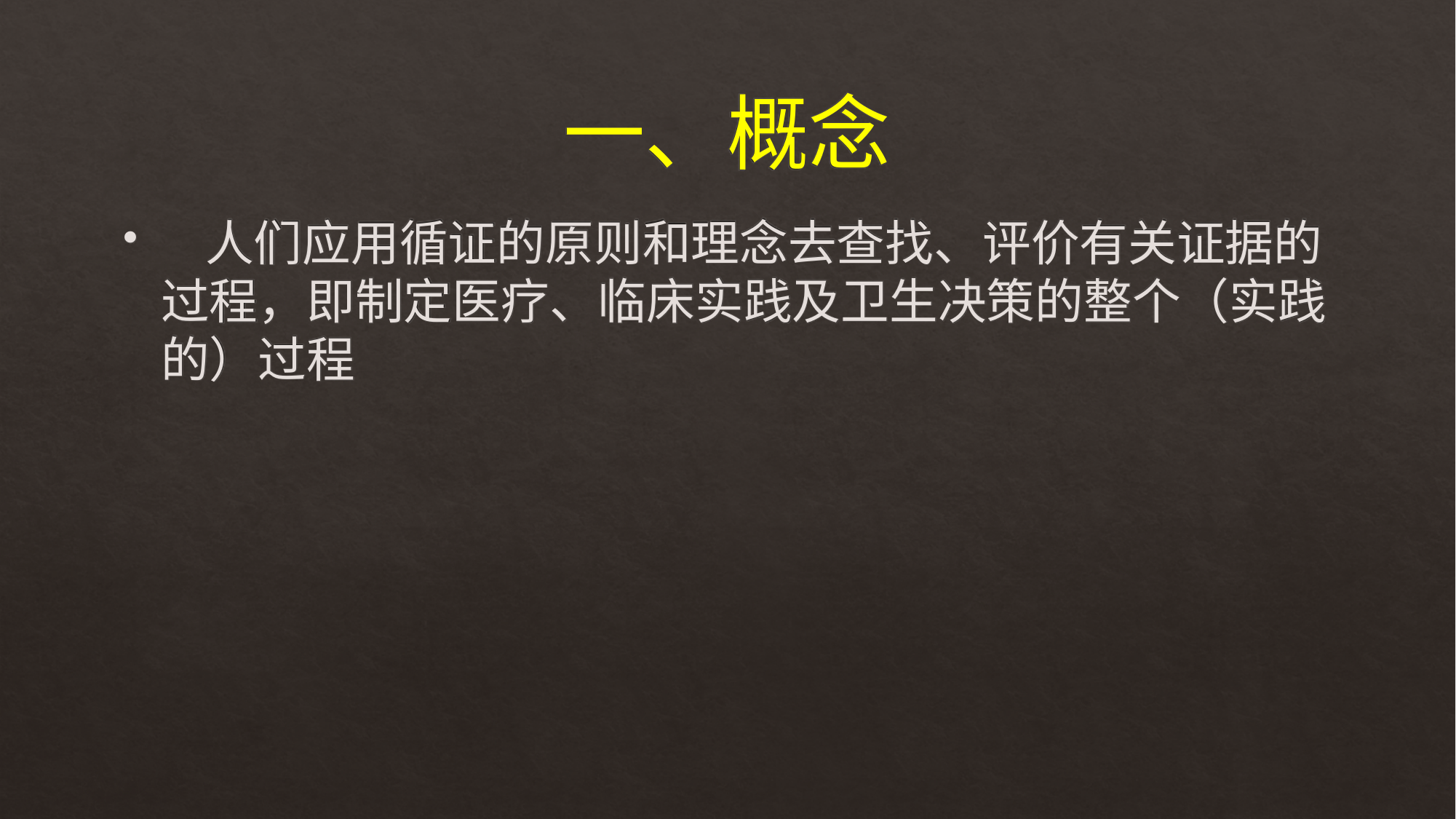

# 一、概念
   人们应用循证的原则和理念去查找、评价有关证据的过程，即制定医疗、临床实践及卫生决策的整个（实践的）过程